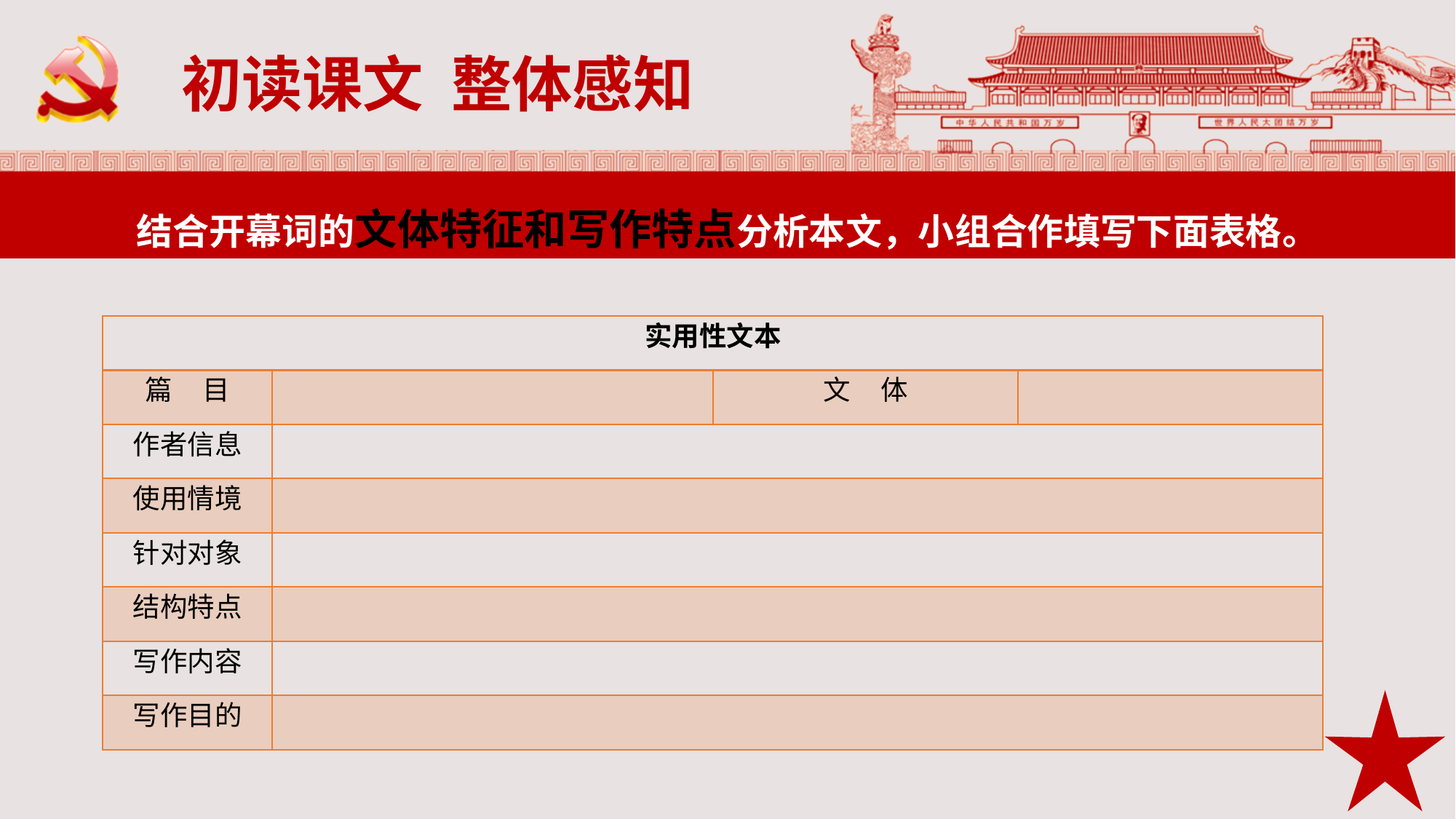

初读课文  整体感知
结合开幕词的文体特征和写作特点分析本文，小组合作填写下面表格。

| 实用性文本 |  |  |  |
| --- | --- | --- | --- |
| 篇 目 |  | 文 体 |  |
| 作者信息 |  |  |  |
| 使用情境 |  |  |  |
| 针对对象 |  |  |  |
| 结构特点 |  |  |  |
| 写作内容 |  |  |  |
| 写作目的 |  |  |  |